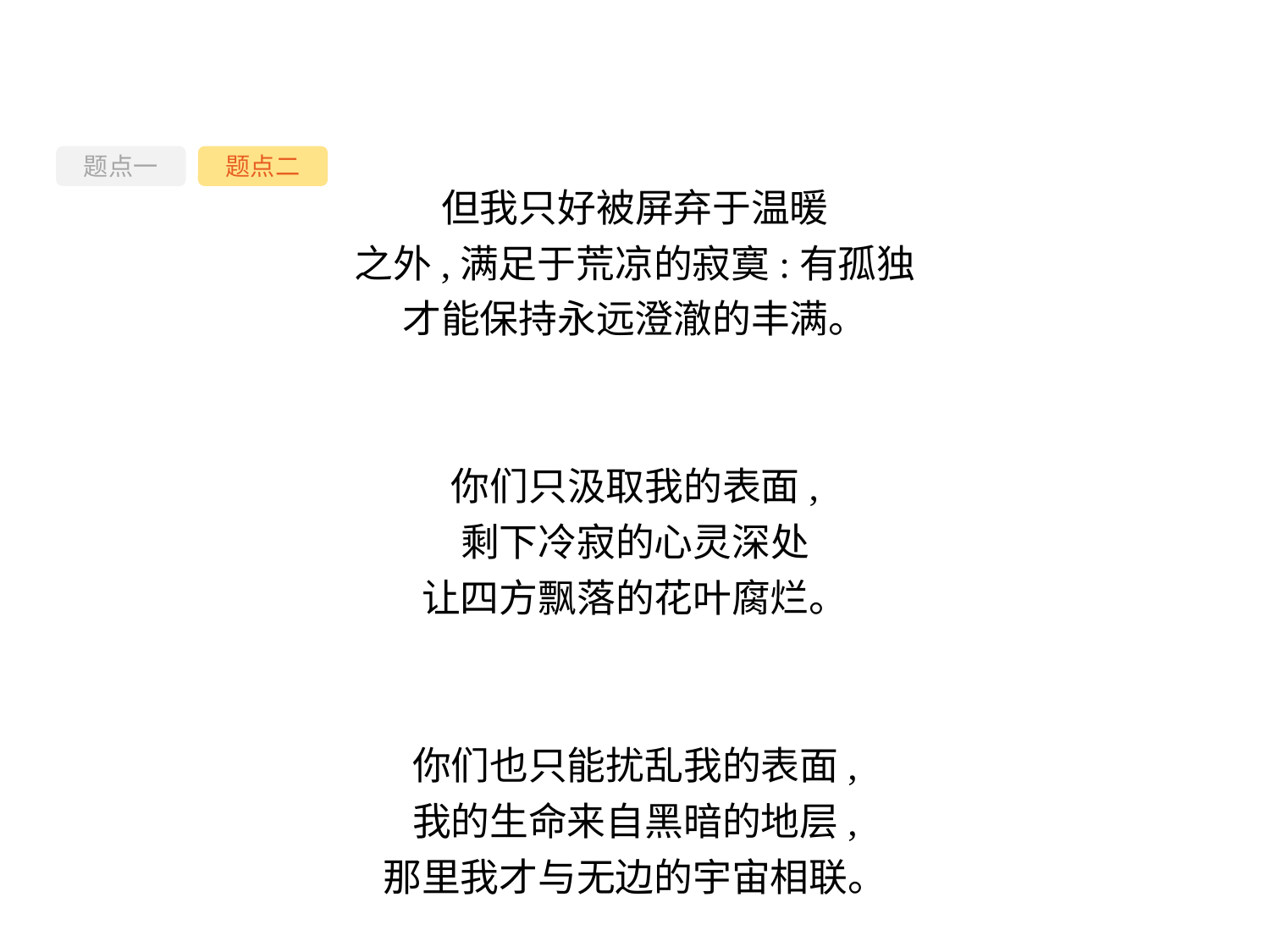

题点一
题点二
但我只好被屏弃于温暖
之外,满足于荒凉的寂寞:有孤独
才能保持永远澄澈的丰满。

你们只汲取我的表面,
剩下冷寂的心灵深处
让四方飘落的花叶腐烂。

你们也只能扰乱我的表面,
我的生命来自黑暗的地层,
那里我才与无边的宇宙相联。
-41-